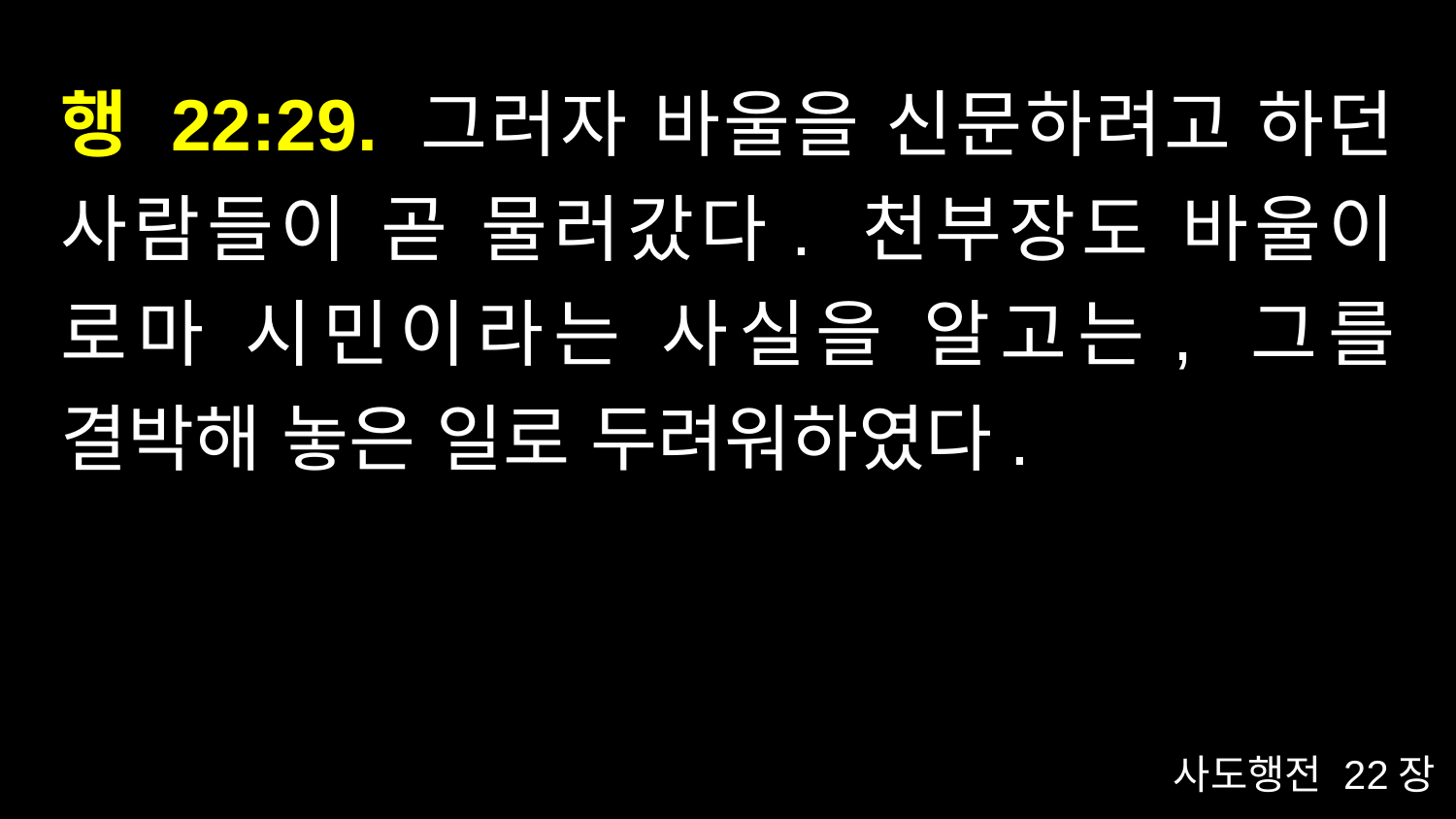

# 행 22:29. 그러자 바울을 신문하려고 하던 사람들이 곧 물러갔다. 천부장도 바울이 로마 시민이라는 사실을 알고는, 그를 결박해 놓은 일로 두려워하였다.
사도행전 22장